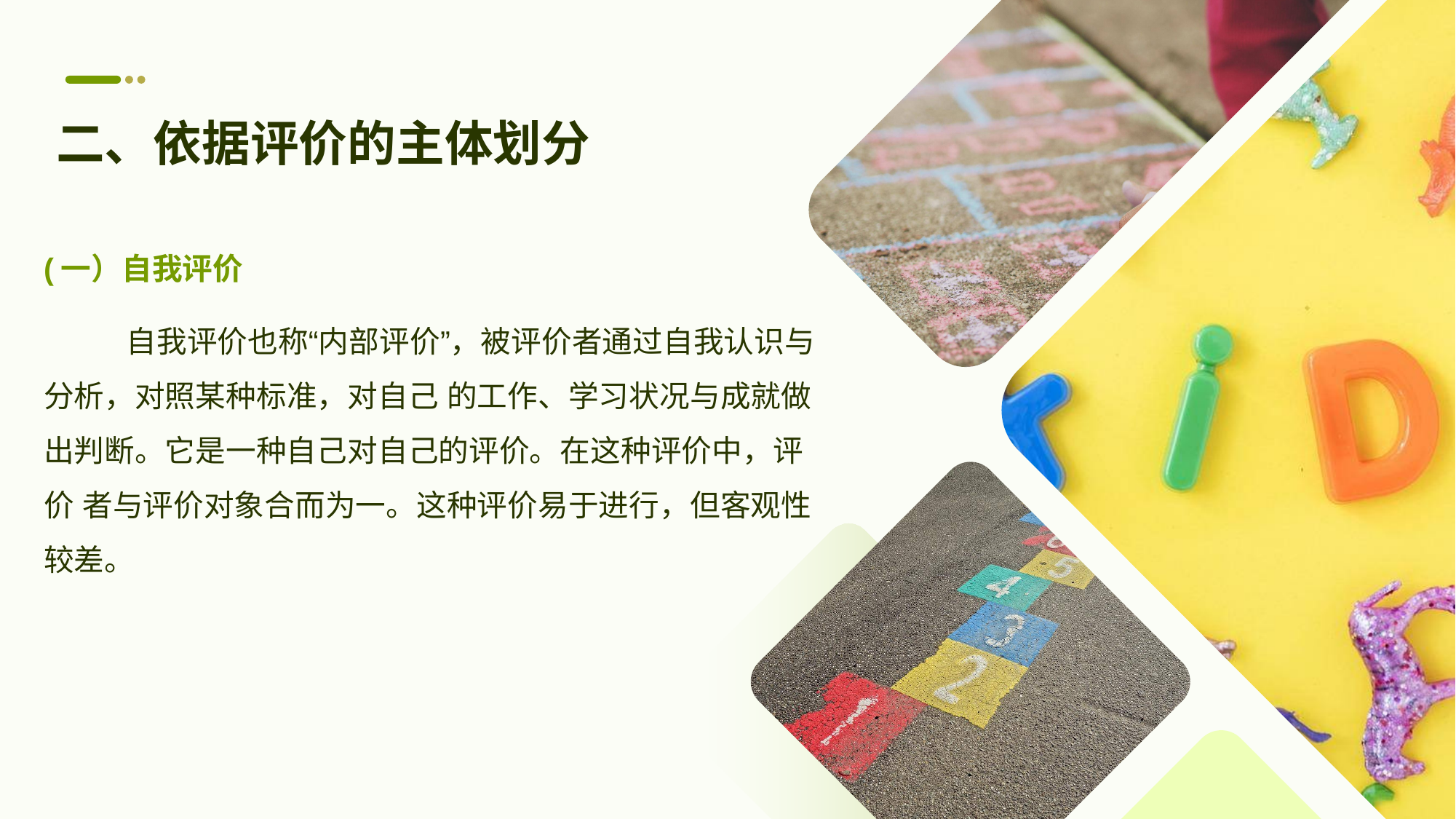

二、依据评价的主体划分

(一）自我评价
         自我评价也称“内部评价”，被评价者通过自我认识与分析，对照某种标准，对自己 的工作、学习状况与成就做出判断。它是一种自己对自己的评价。在这种评价中，评价 者与评价对象合而为一。这种评价易于进行，但客观性较差。